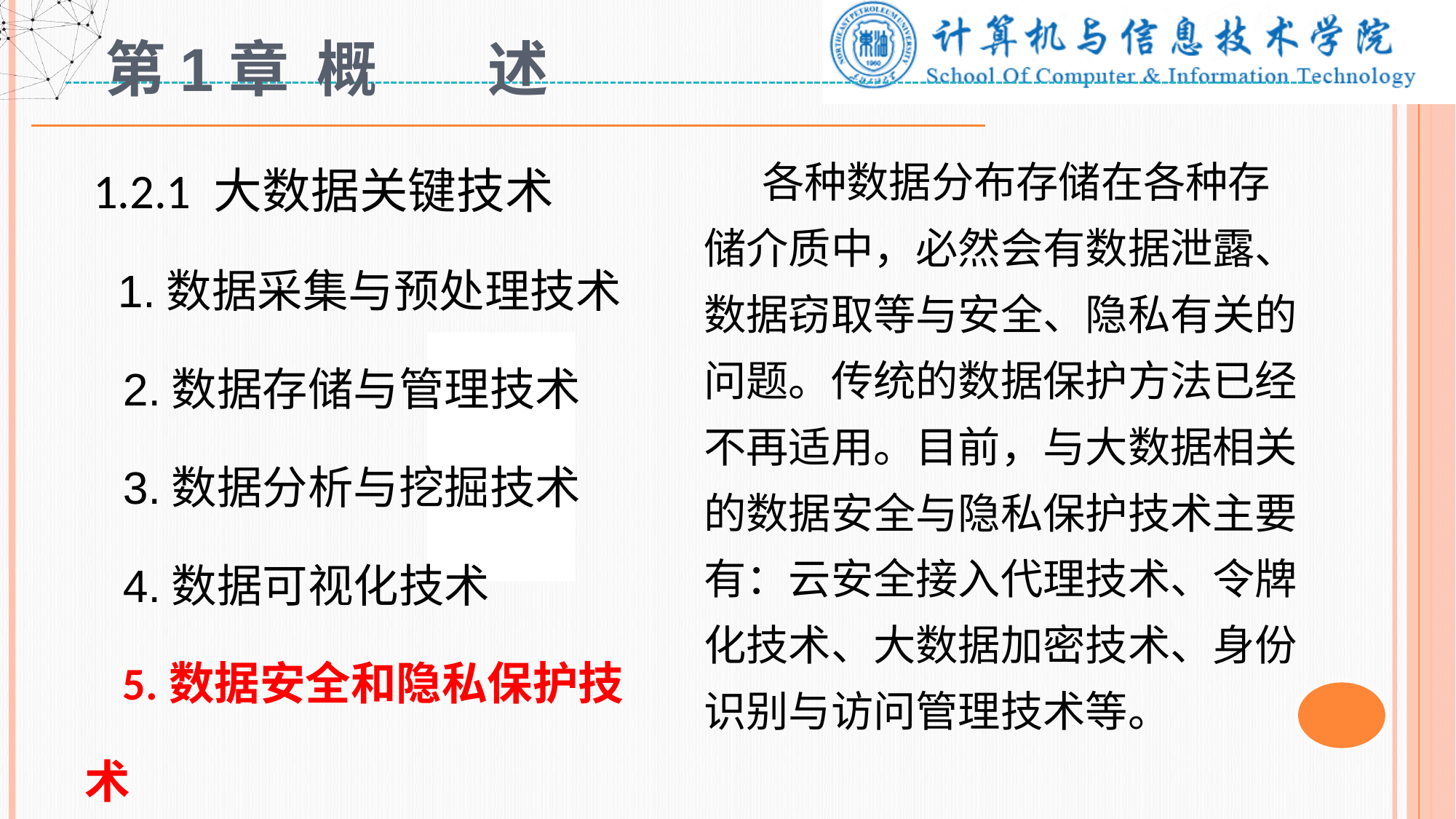

# 第1章  概        述
 1.2.1 大数据关键技术
    1.数据采集与预处理技术
   2.数据存储与管理技术
   3.数据分析与挖掘技术
   4.数据可视化技术
   5.数据安全和隐私保护技术

      各种数据分布存储在各种存储介质中，必然会有数据泄露、数据窃取等与安全、隐私有关的问题。传统的数据保护方法已经不再适用。目前，与大数据相关的数据安全与隐私保护技术主要有：云安全接入代理技术、令牌化技术、大数据加密技术、身份识别与访问管理技术等。